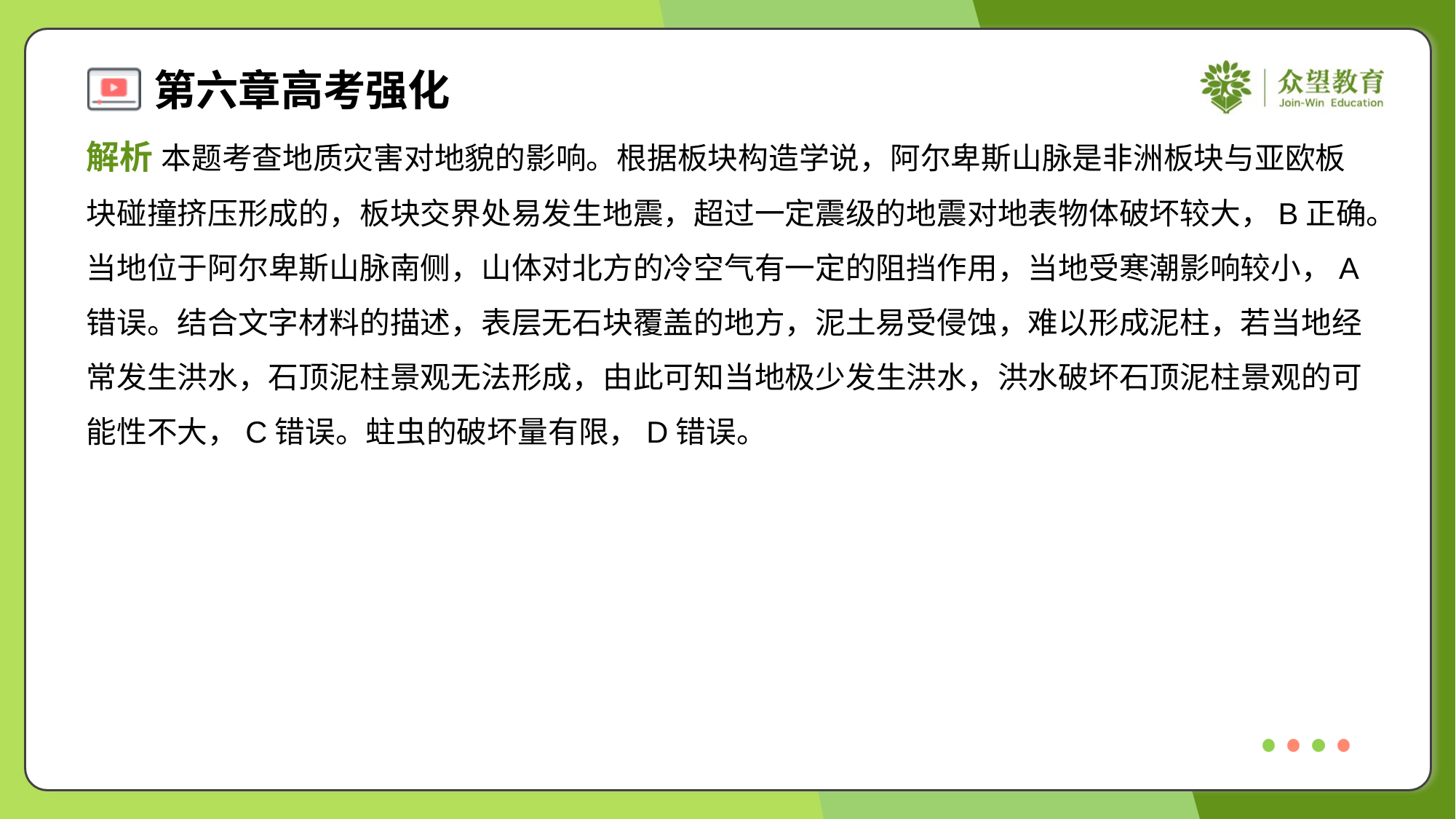

解析 本题考查地质灾害对地貌的影响。根据板块构造学说，阿尔卑斯山脉是非洲板块与亚欧板
块碰撞挤压形成的，板块交界处易发生地震，超过一定震级的地震对地表物体破坏较大，B正确。
当地位于阿尔卑斯山脉南侧，山体对北方的冷空气有一定的阻挡作用，当地受寒潮影响较小，A
错误。结合文字材料的描述，表层无石块覆盖的地方，泥土易受侵蚀，难以形成泥柱，若当地经
常发生洪水，石顶泥柱景观无法形成，由此可知当地极少发生洪水，洪水破坏石顶泥柱景观的可
能性不大，C错误。蛀虫的破坏量有限，D错误。